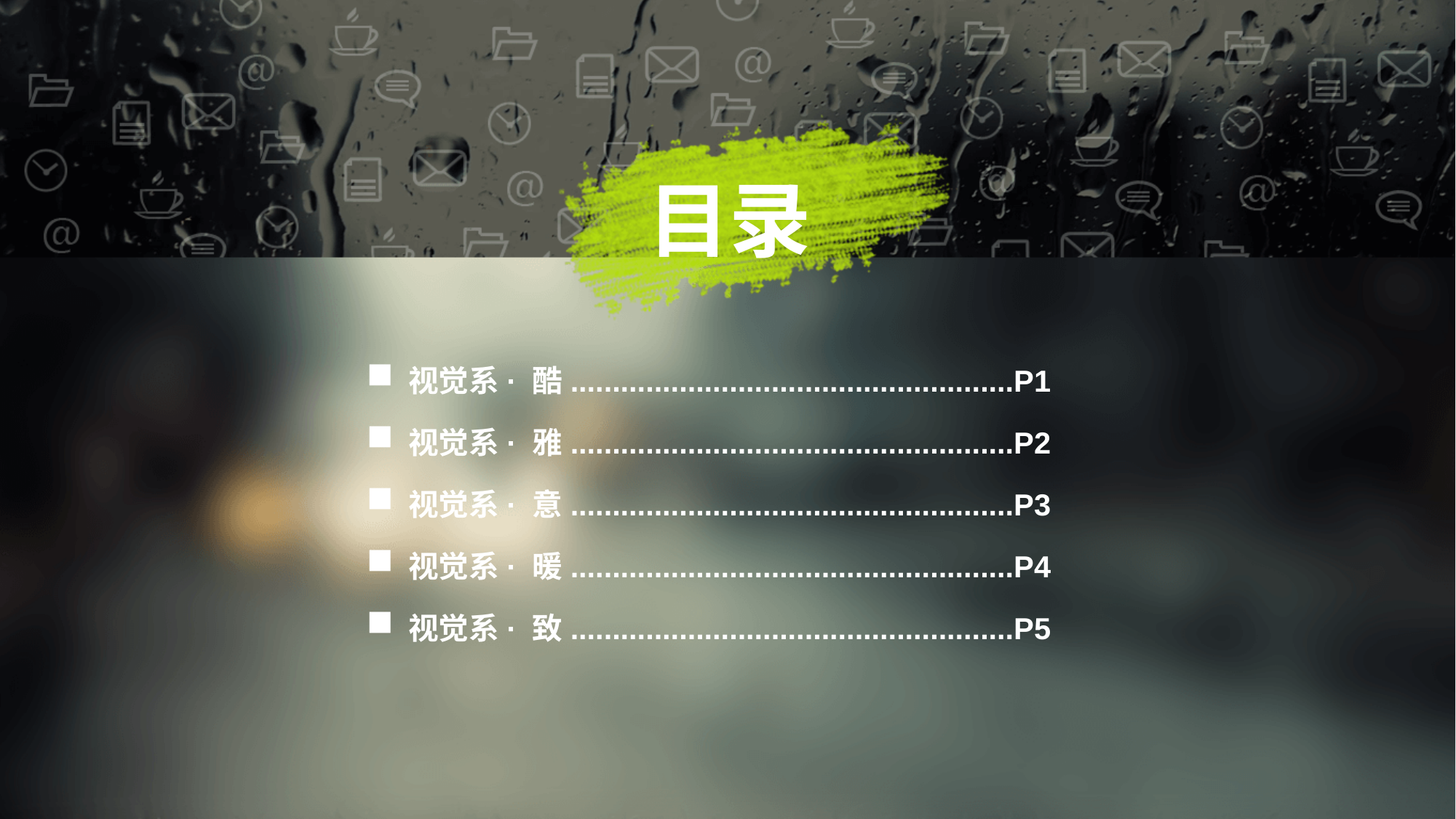

目录
 视觉系· 酷.....................................................P1
 视觉系· 雅.....................................................P2
 视觉系· 意.....................................................P3
 视觉系· 暖.....................................................P4
 视觉系· 致.....................................................P5